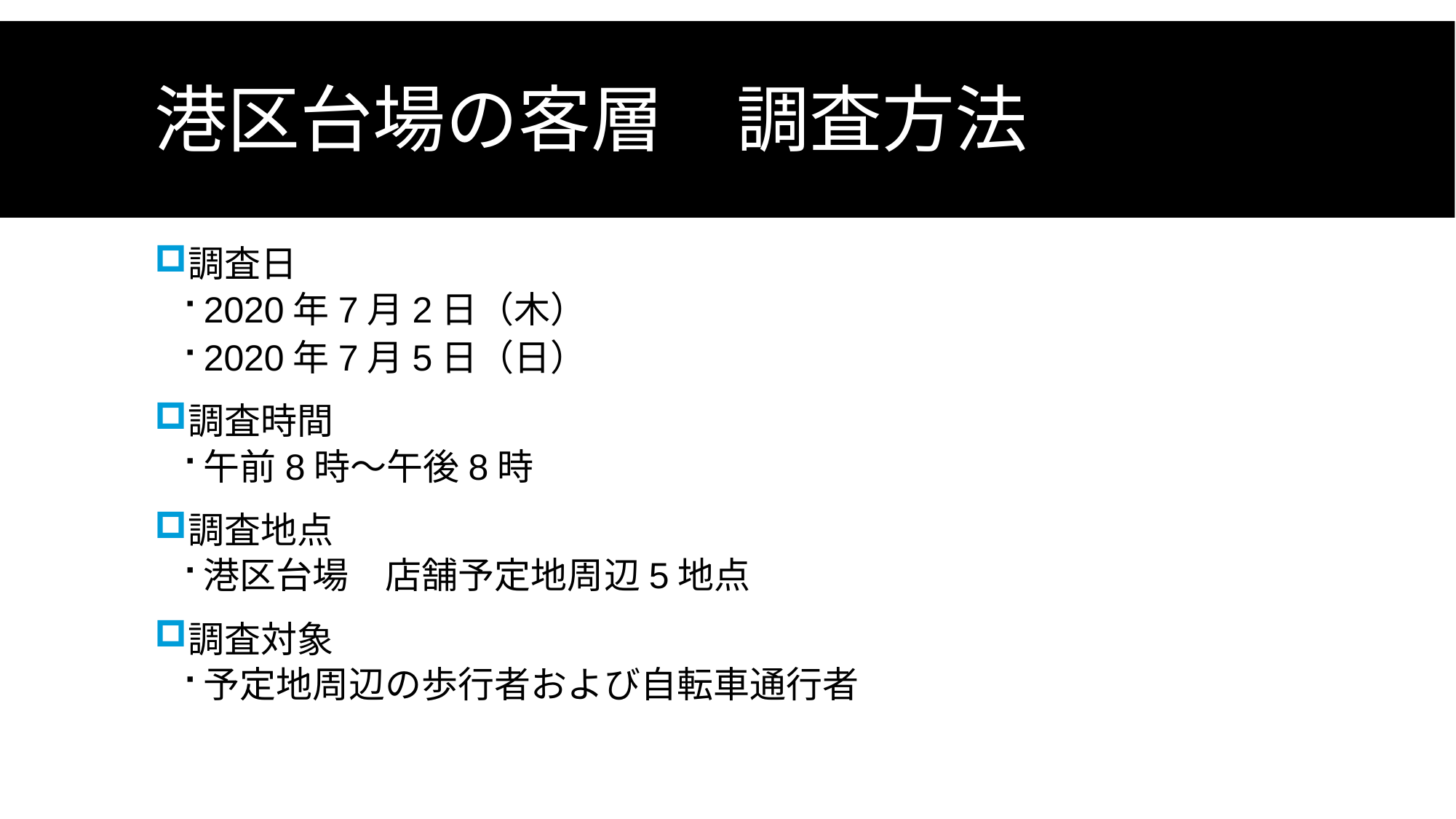

# 港区台場の客層　調査方法
調査日
2020年7月2日（木）
2020年7月5日（日）
調査時間
午前8時～午後8時
調査地点
港区台場　店舗予定地周辺5地点
調査対象
予定地周辺の歩行者および自転車通行者